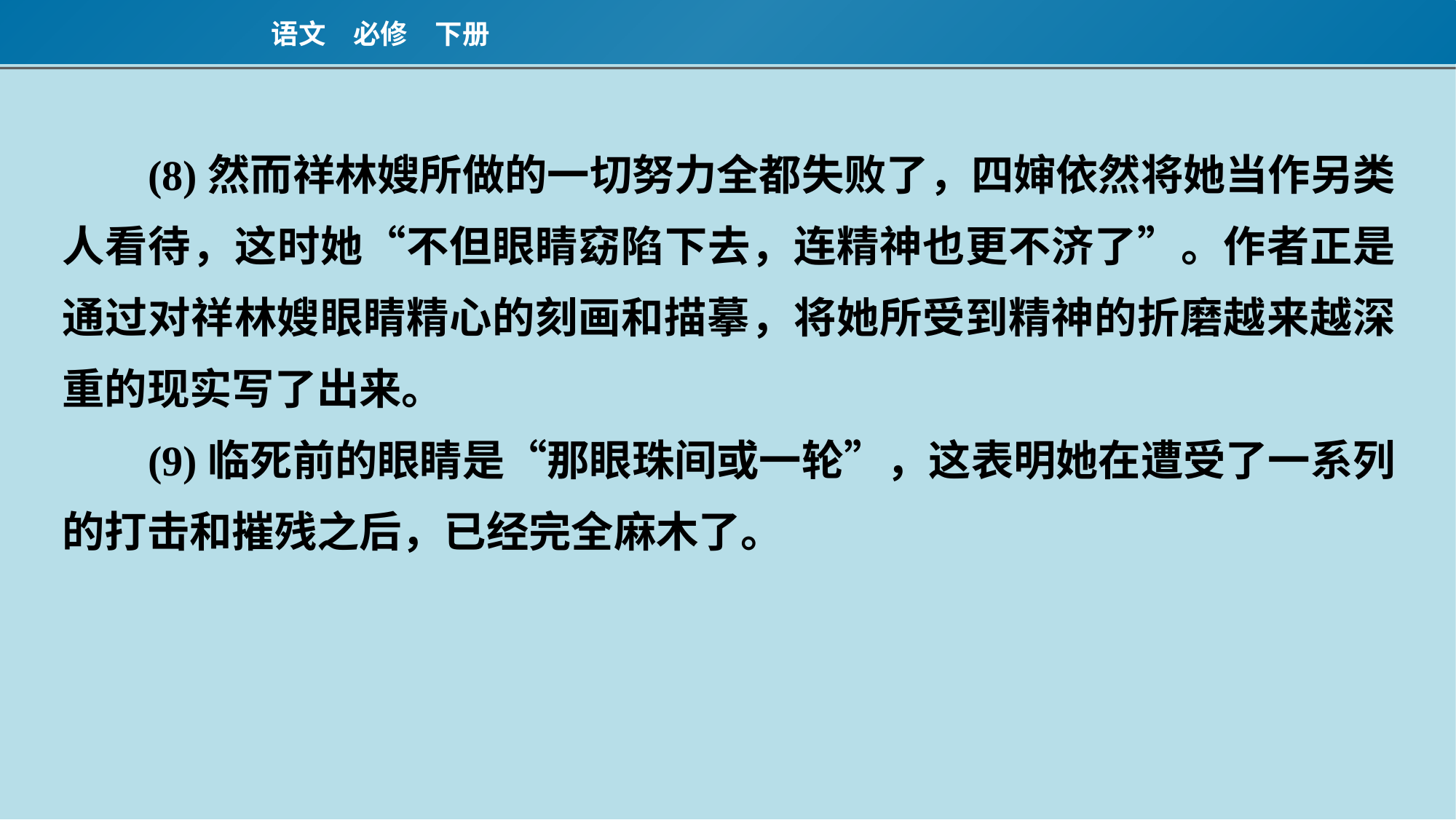

(8)然而祥林嫂所做的一切努力全都失败了，四婶依然将她当作另类人看待，这时她“不但眼睛窈陷下去，连精神也更不济了”。作者正是通过对祥林嫂眼睛精心的刻画和描摹，将她所受到精神的折磨越来越深重的现实写了出来。
(9)临死前的眼睛是“那眼珠间或一轮”，这表明她在遭受了一系列的打击和摧残之后，已经完全麻木了。